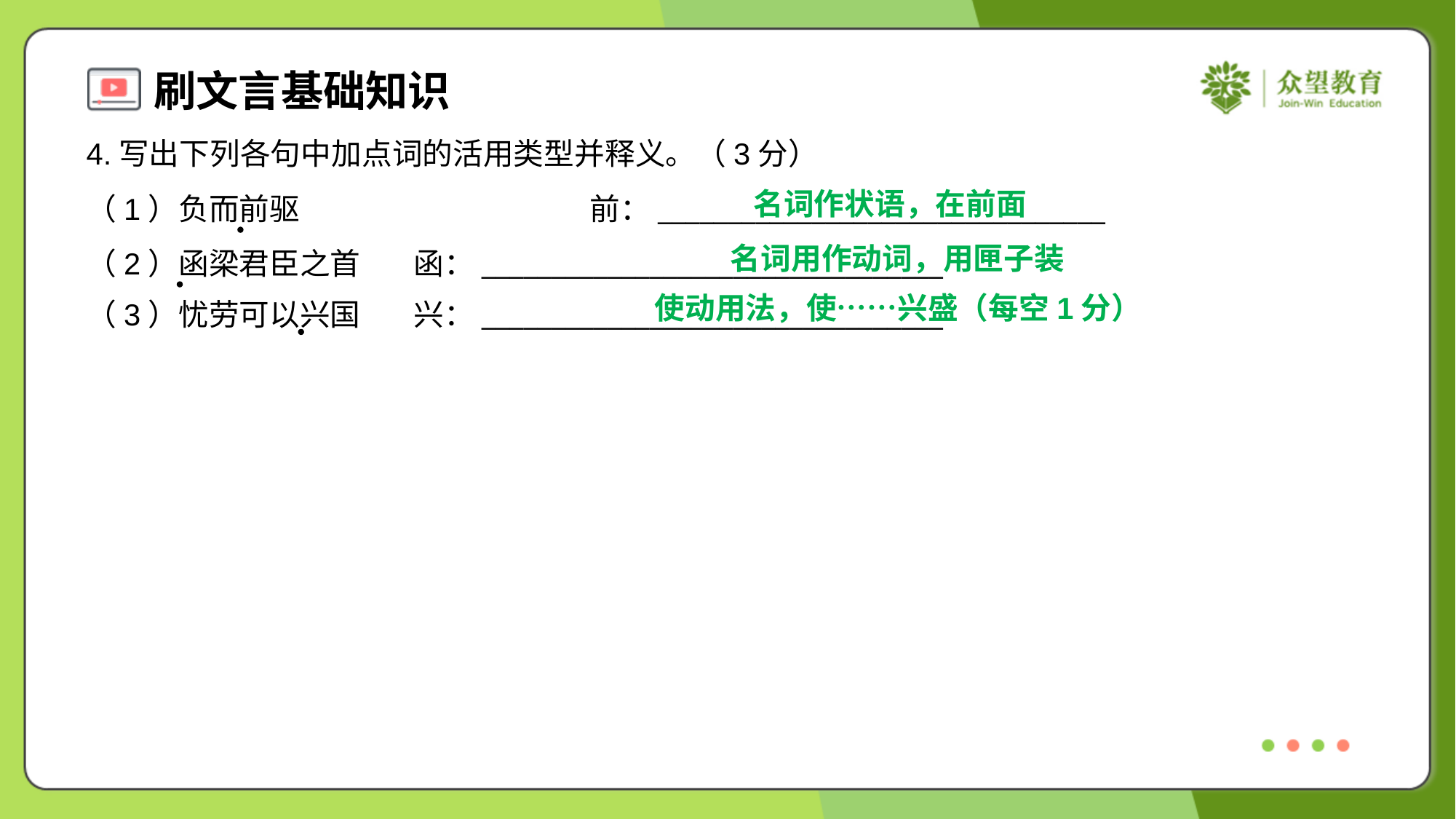

4.写出下列各句中加点词的活用类型并释义。（3分）
名词作状语，在前面
（1）负而前驱	前：________________________________
（2）函梁君臣之首	函：_________________________________
（3）忧劳可以兴国	兴：_________________________________
名词用作动词，用匣子装

使动用法，使……兴盛（每空1分）